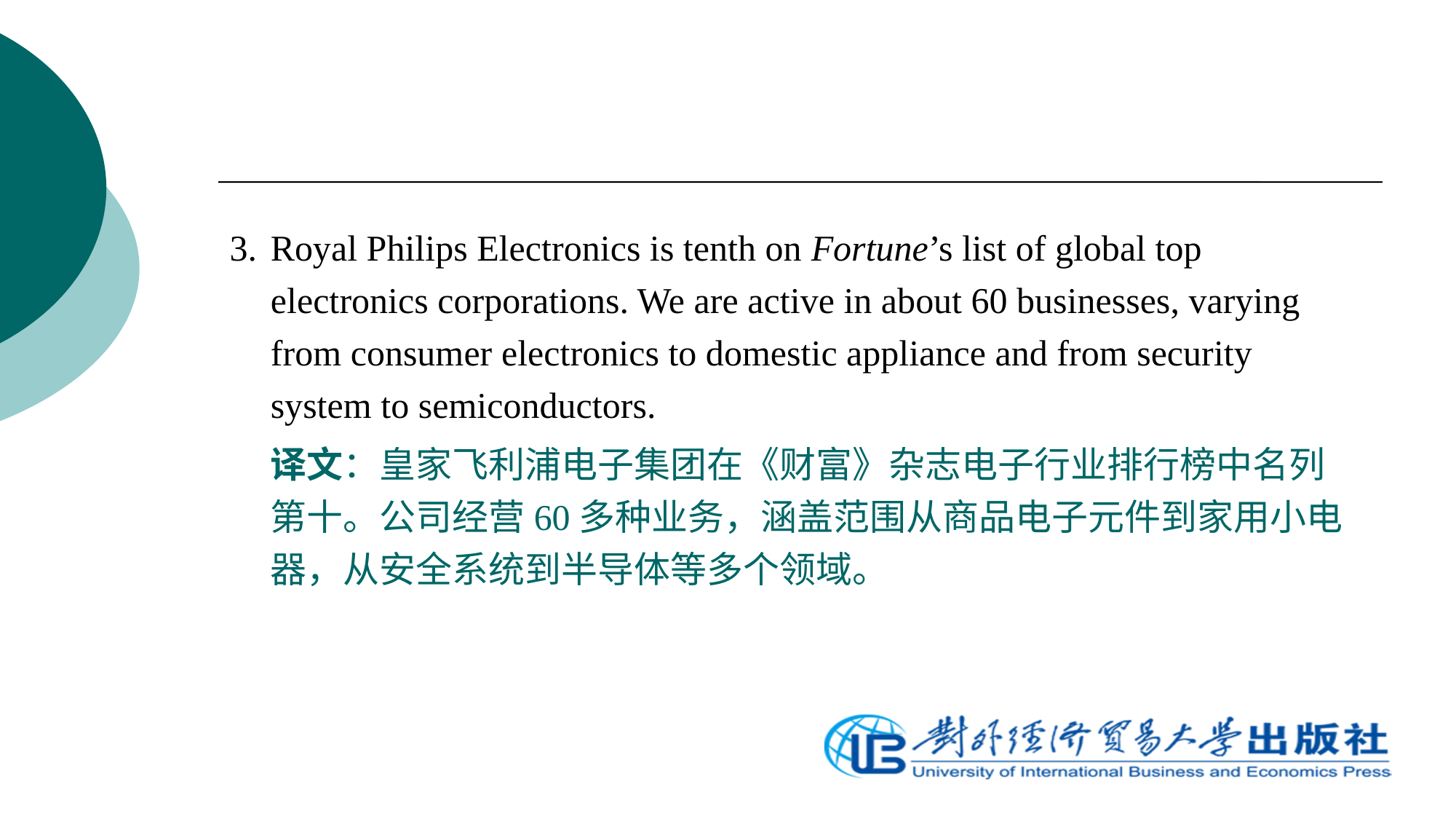

3.	Royal Philips Electronics is tenth on Fortune’s list of global top electronics corporations. We are active in about 60 businesses, varying from consumer electronics to domestic appliance and from security system to semiconductors.
	译文：皇家飞利浦电子集团在《财富》杂志电子行业排行榜中名列第十。公司经营60多种业务，涵盖范围从商品电子元件到家用小电器，从安全系统到半导体等多个领域。